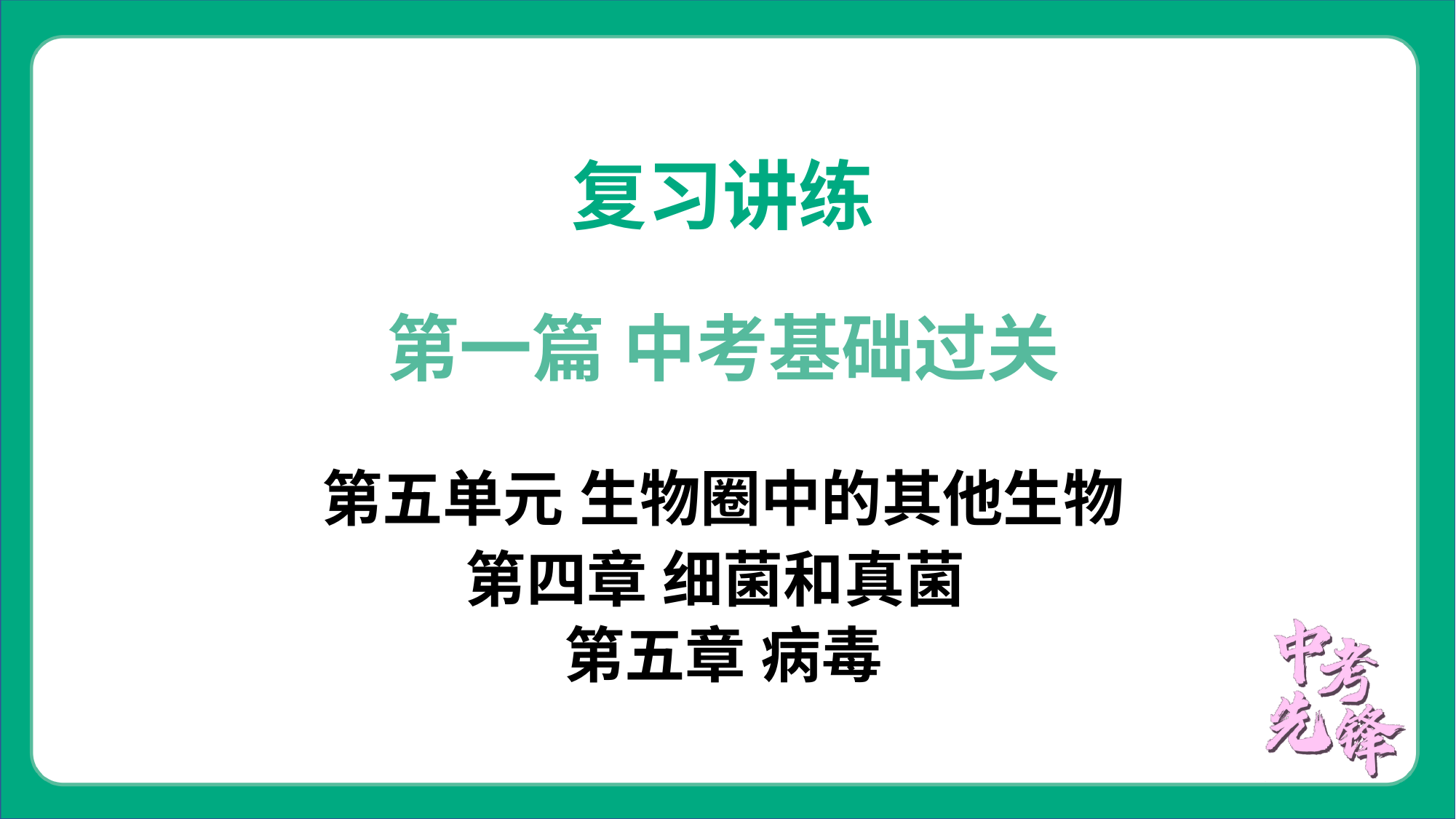

复习讲练
第一篇 中考基础过关
第五单元 生物圈中的其他生物
第四章 细菌和真菌
第五章 病毒